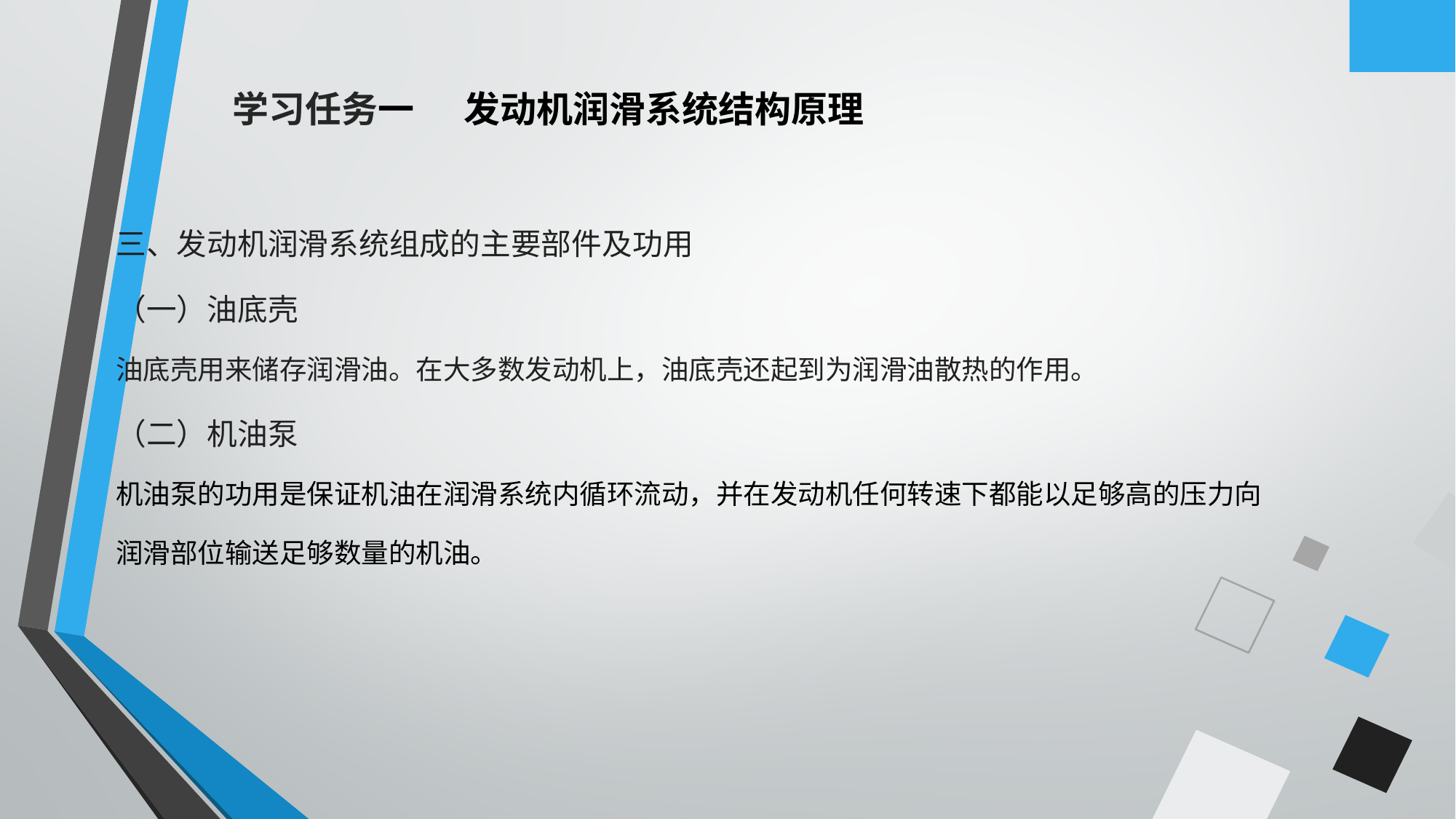

学习任务一      发动机润滑系统结构原理

三、发动机润滑系统组成的主要部件及功用
（一）油底壳
油底壳用来储存润滑油。在大多数发动机上，油底壳还起到为润滑油散热的作用。
（二）机油泵
机油泵的功用是保证机油在润滑系统内循环流动，并在发动机任何转速下都能以足够高的压力向润滑部位输送足够数量的机油。